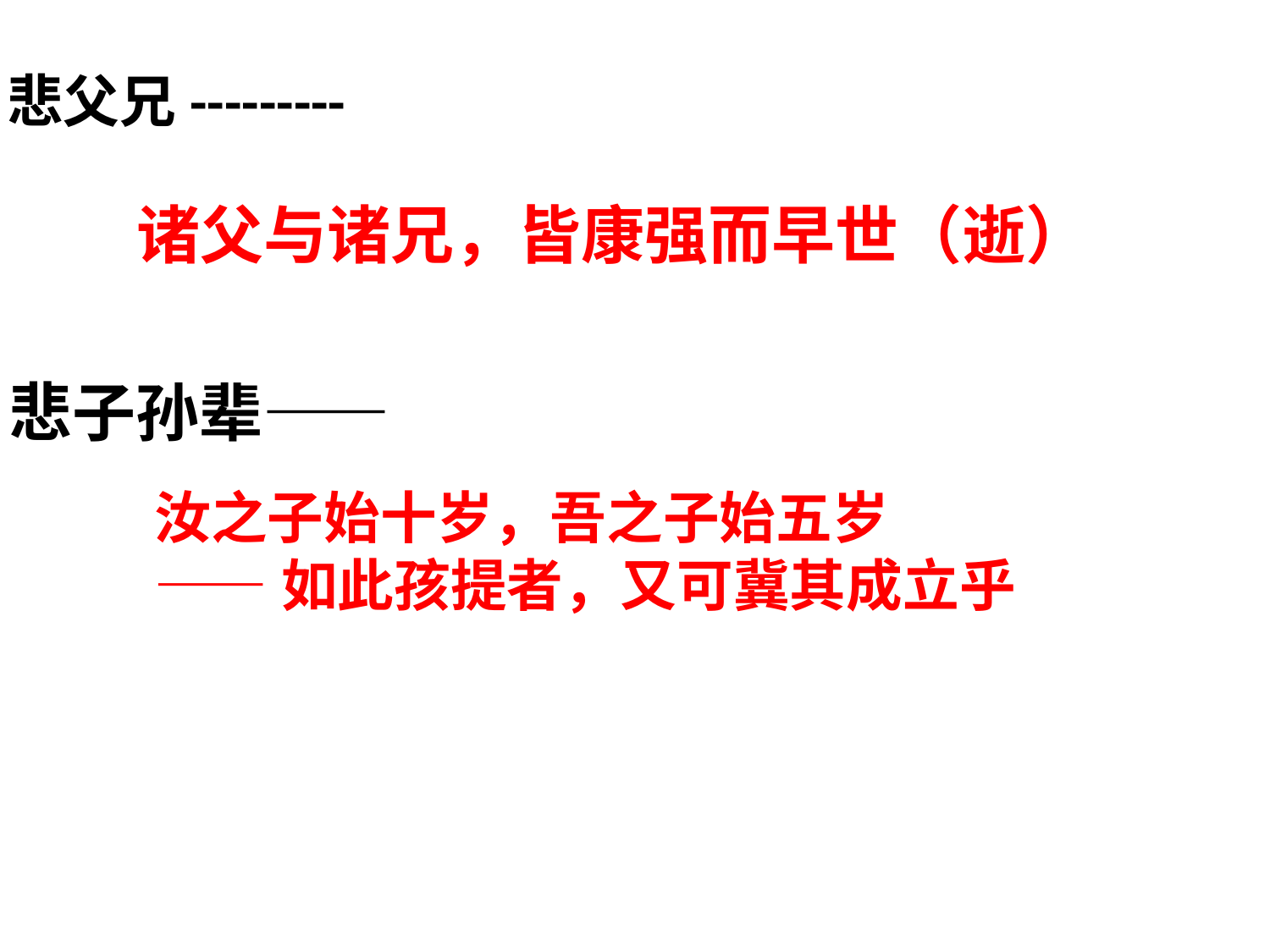

悲父兄---------
诸父与诸兄，皆康强而早世（逝）
悲子孙辈——
汝之子始十岁，吾之子始五岁
——如此孩提者，又可冀其成立乎